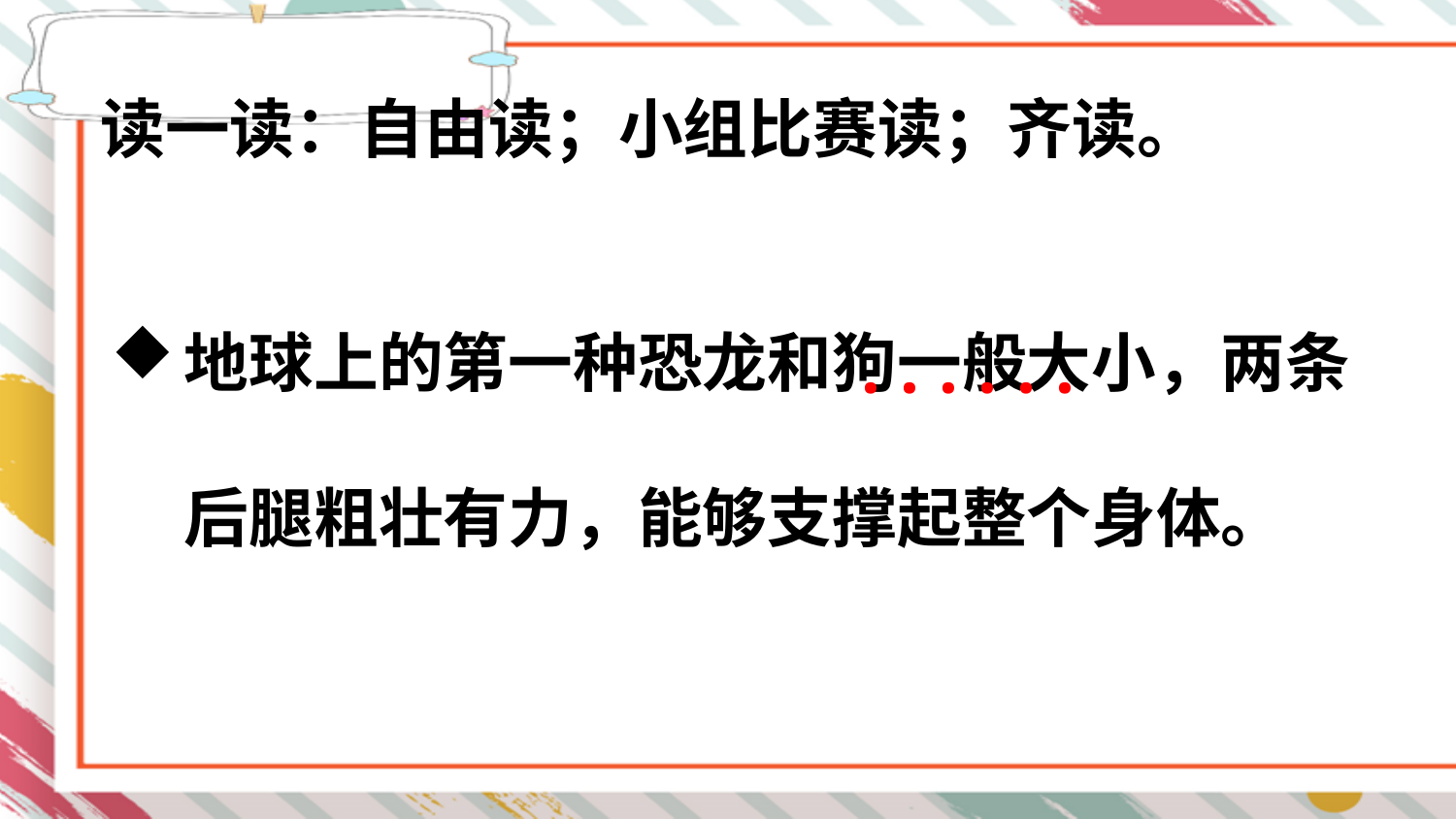

读一读：自由读；小组比赛读；齐读。
地球上的第一种恐龙和狗一般大小，两条后腿粗壮有力，能够支撑起整个身体。
······